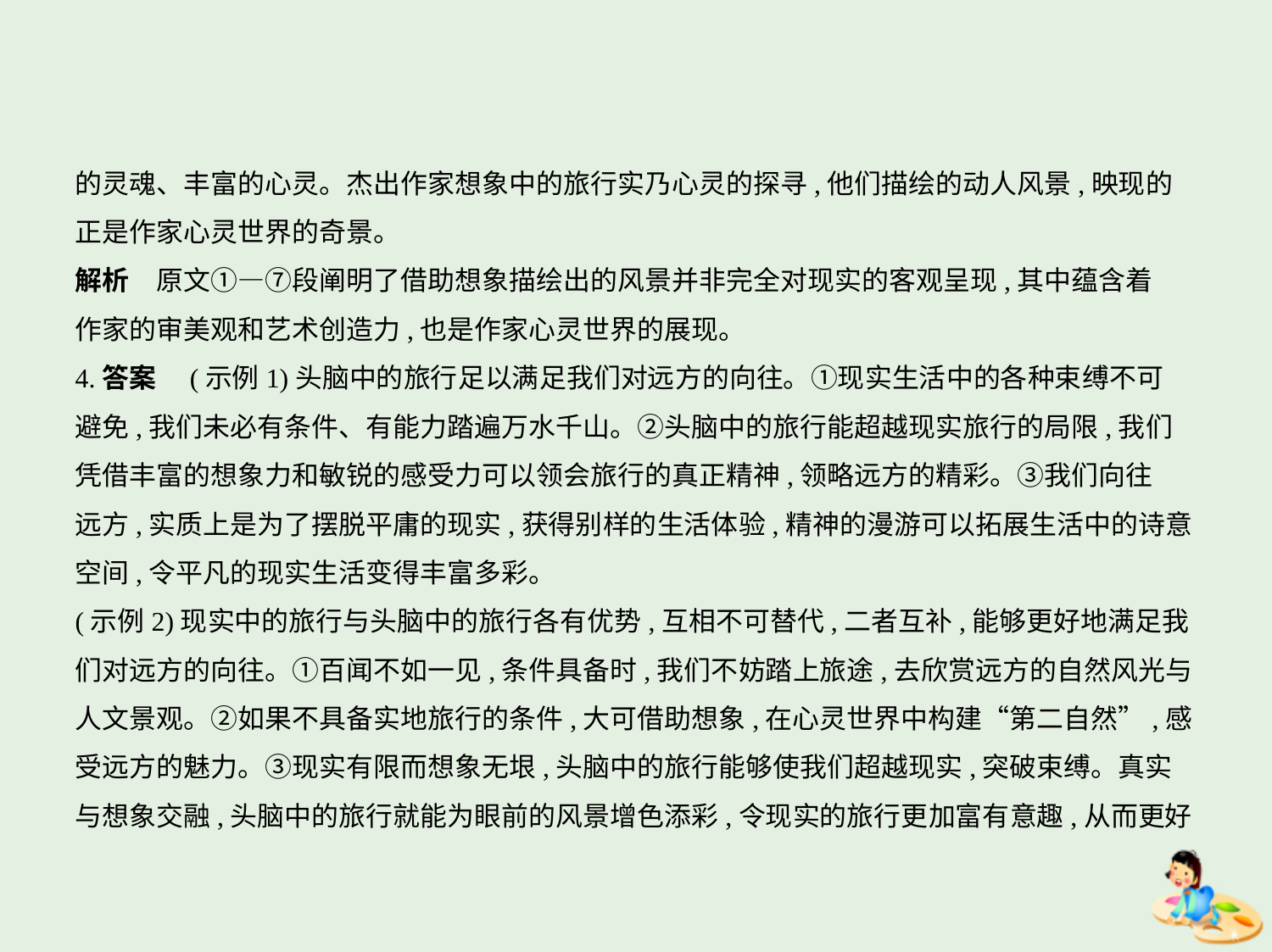

的灵魂、丰富的心灵。杰出作家想象中的旅行实乃心灵的探寻,他们描绘的动人风景,映现的
正是作家心灵世界的奇景。
解析　原文①—⑦段阐明了借助想象描绘出的风景并非完全对现实的客观呈现,其中蕴含着
作家的审美观和艺术创造力,也是作家心灵世界的展现。
4.答案　(示例1)头脑中的旅行足以满足我们对远方的向往。①现实生活中的各种束缚不可
避免,我们未必有条件、有能力踏遍万水千山。②头脑中的旅行能超越现实旅行的局限,我们
凭借丰富的想象力和敏锐的感受力可以领会旅行的真正精神,领略远方的精彩。③我们向往
远方,实质上是为了摆脱平庸的现实,获得别样的生活体验,精神的漫游可以拓展生活中的诗意
空间,令平凡的现实生活变得丰富多彩。
(示例2)现实中的旅行与头脑中的旅行各有优势,互相不可替代,二者互补,能够更好地满足我
们对远方的向往。①百闻不如一见,条件具备时,我们不妨踏上旅途,去欣赏远方的自然风光与
人文景观。②如果不具备实地旅行的条件,大可借助想象,在心灵世界中构建“第二自然”,感
受远方的魅力。③现实有限而想象无垠,头脑中的旅行能够使我们超越现实,突破束缚。真实
与想象交融,头脑中的旅行就能为眼前的风景增色添彩,令现实的旅行更加富有意趣,从而更好